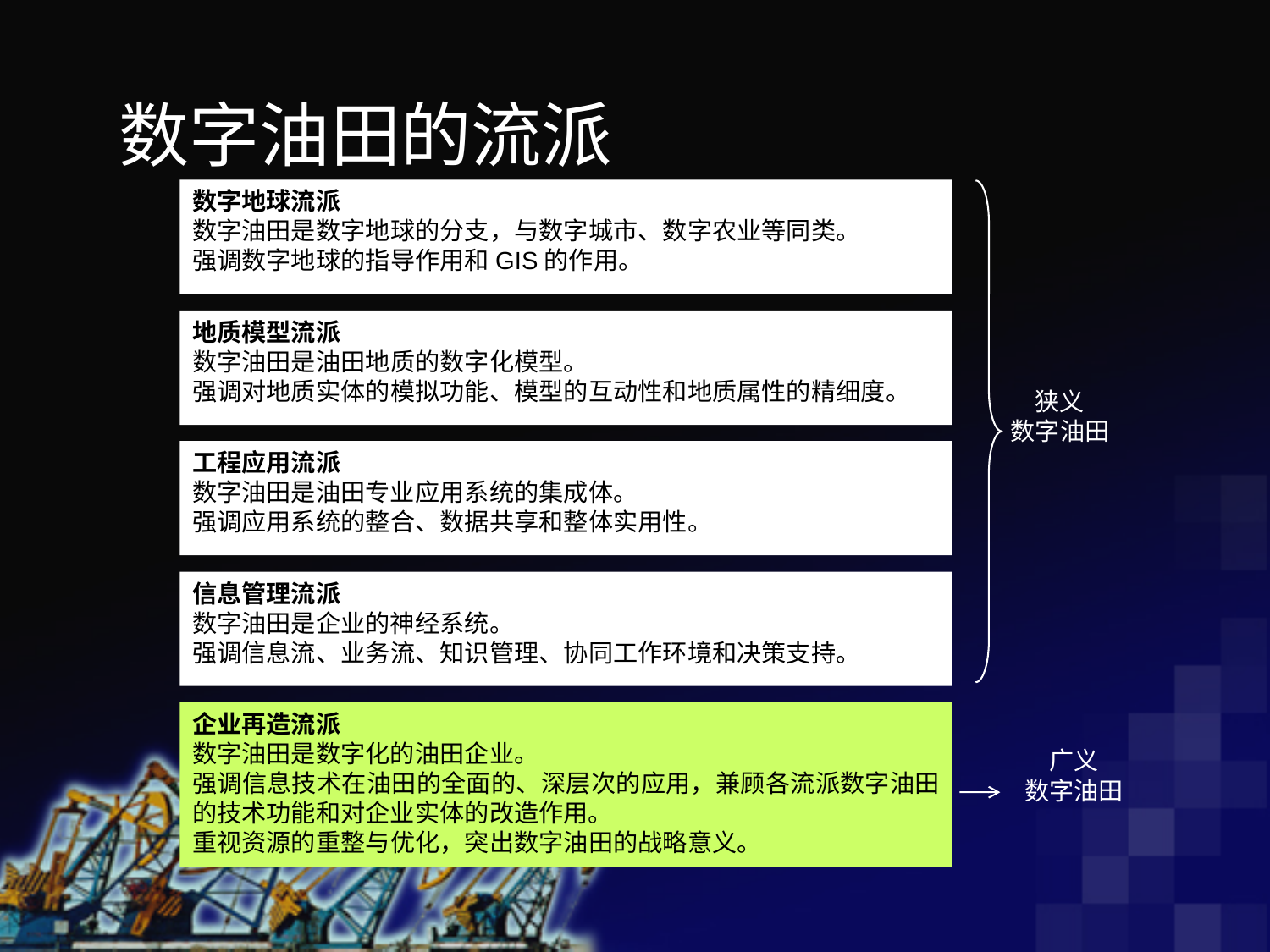

数字油田的流派
数字地球流派
数字油田是数字地球的分支，与数字城市、数字农业等同类。
强调数字地球的指导作用和GIS的作用。

地质模型流派
数字油田是油田地质的数字化模型。
强调对地质实体的模拟功能、模型的互动性和地质属性的精细度。
狭义
数字油田
工程应用流派
数字油田是油田专业应用系统的集成体。
强调应用系统的整合、数据共享和整体实用性。
信息管理流派
数字油田是企业的神经系统。
强调信息流、业务流、知识管理、协同工作环境和决策支持。
企业再造流派
数字油田是数字化的油田企业。
强调信息技术在油田的全面的、深层次的应用，兼顾各流派数字油田的技术功能和对企业实体的改造作用。
重视资源的重整与优化，突出数字油田的战略意义。
广义
数字油田